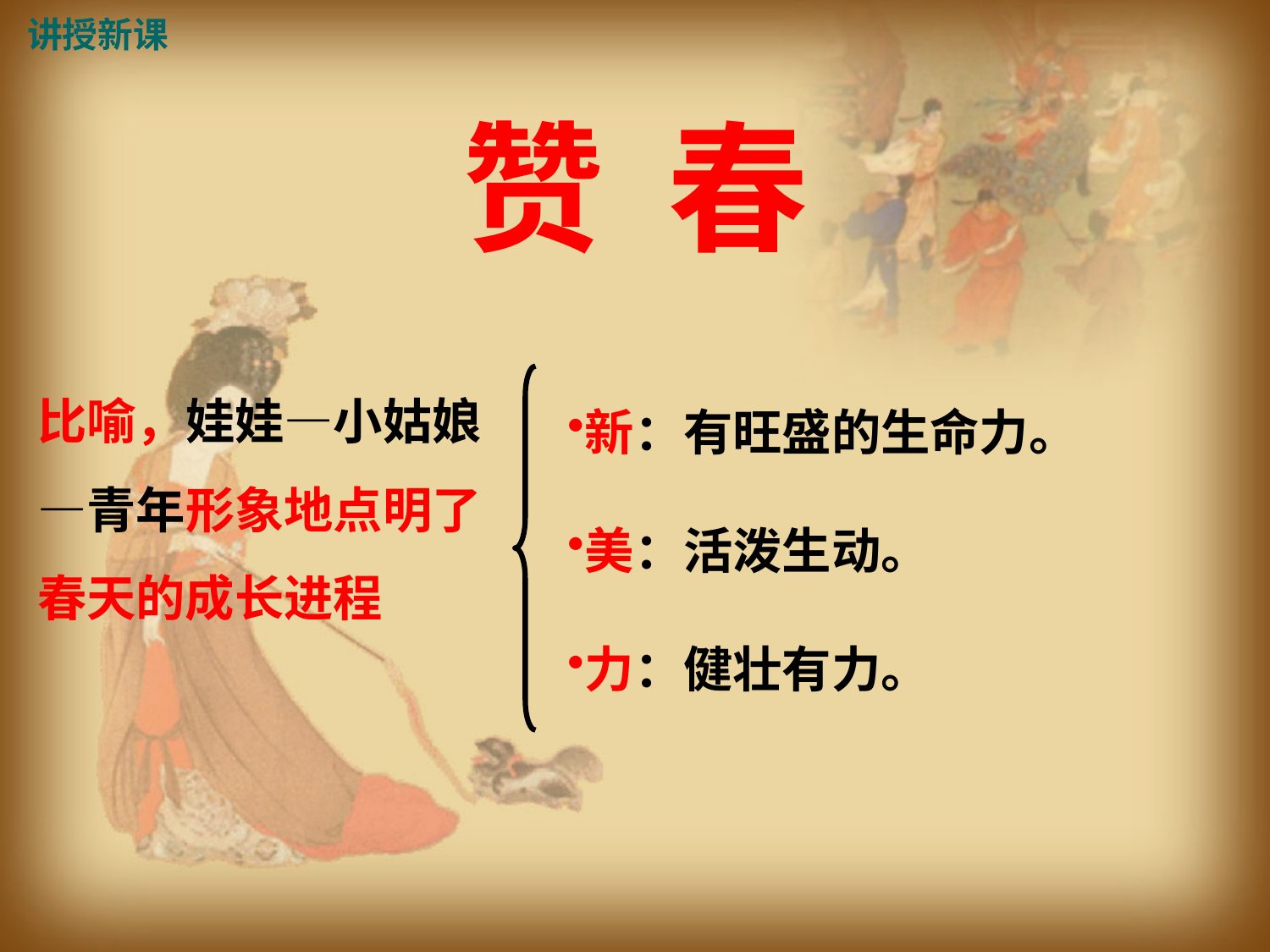

讲授新课
赞  春
新：有旺盛的生命力。
美：活泼生动。
力：健壮有力。
比喻，娃娃—小姑娘—青年形象地点明了春天的成长进程